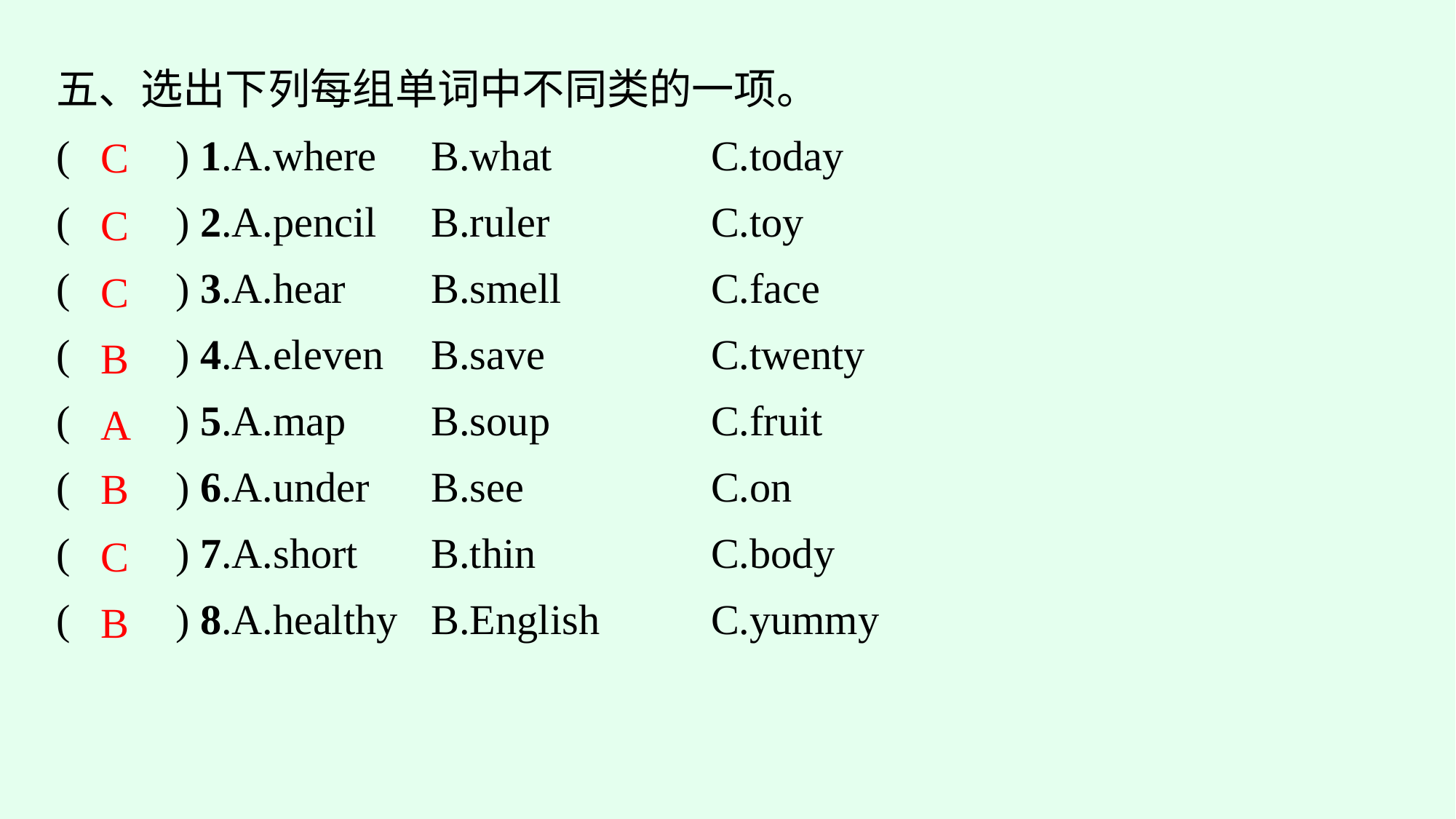

五、选出下列每组单词中不同类的一项。
(　　) 1.A.where	B.what			C.today
(　　) 2.A.pencil	B.ruler			C.toy
(　　) 3.A.hear	B.smell		C.face
(　　) 4.A.eleven	B.save			C.twenty
(　　) 5.A.map	B.soup			C.fruit
(　　) 6.A.under	B.see			C.on
(　　) 7.A.short	B.thin			C.body
(　　) 8.A.healthy	B.English		C.yummy
C
C
C
B
A
B
C
B